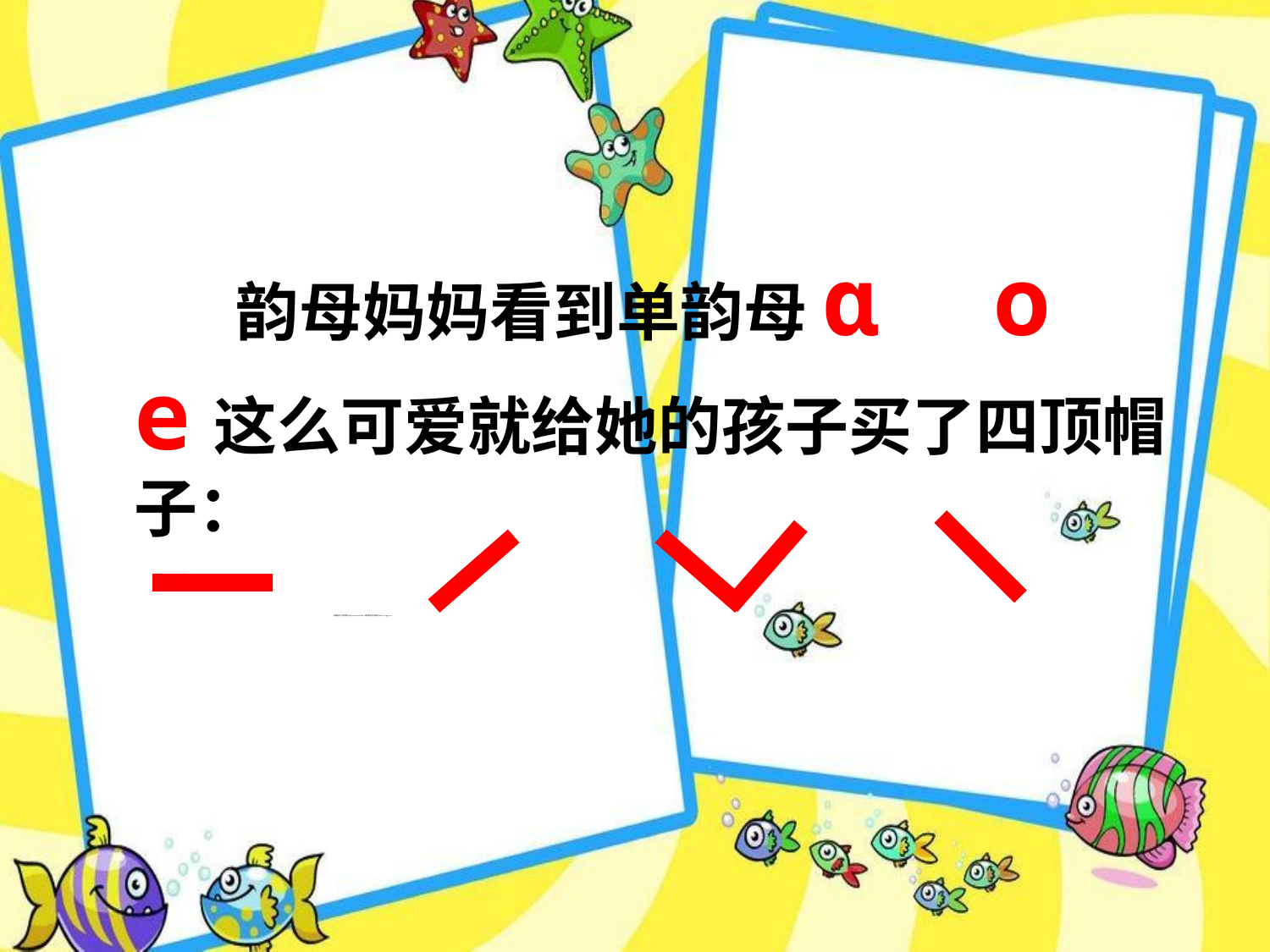

韵母妈妈看到单韵母ɑ  o  e这么可爱就给她的孩子买了四顶帽子：

绿色圃中小学教育网http://www.Lspjy.com 绿色圃中学资源网http://cz.Lspjy.com

16